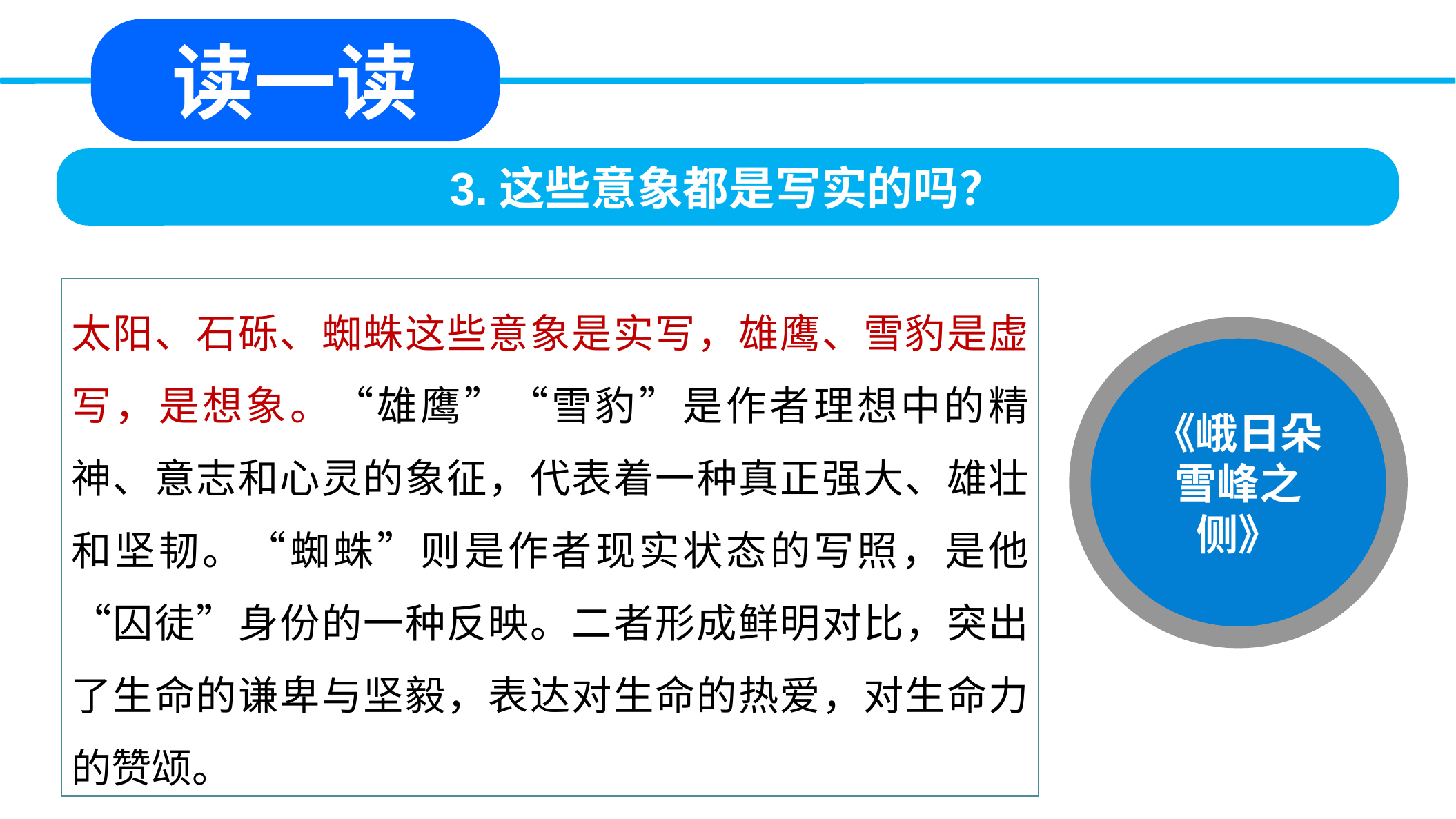

读一读

扶夷江
3.这些意象都是写实的吗？
太阳、石砾、蜘蛛这些意象是实写，雄鹰、雪豹是虚写，是想象。“雄鹰”“雪豹”是作者理想中的精神、意志和心灵的象征，代表着一种真正强大、雄壮和坚韧。“蜘蛛”则是作者现实状态的写照，是他“囚徒”身份的一种反映。二者形成鲜明对比，突出了生命的谦卑与坚毅，表达对生命的热爱，对生命力的赞颂。
《峨日朵雪峰之侧》